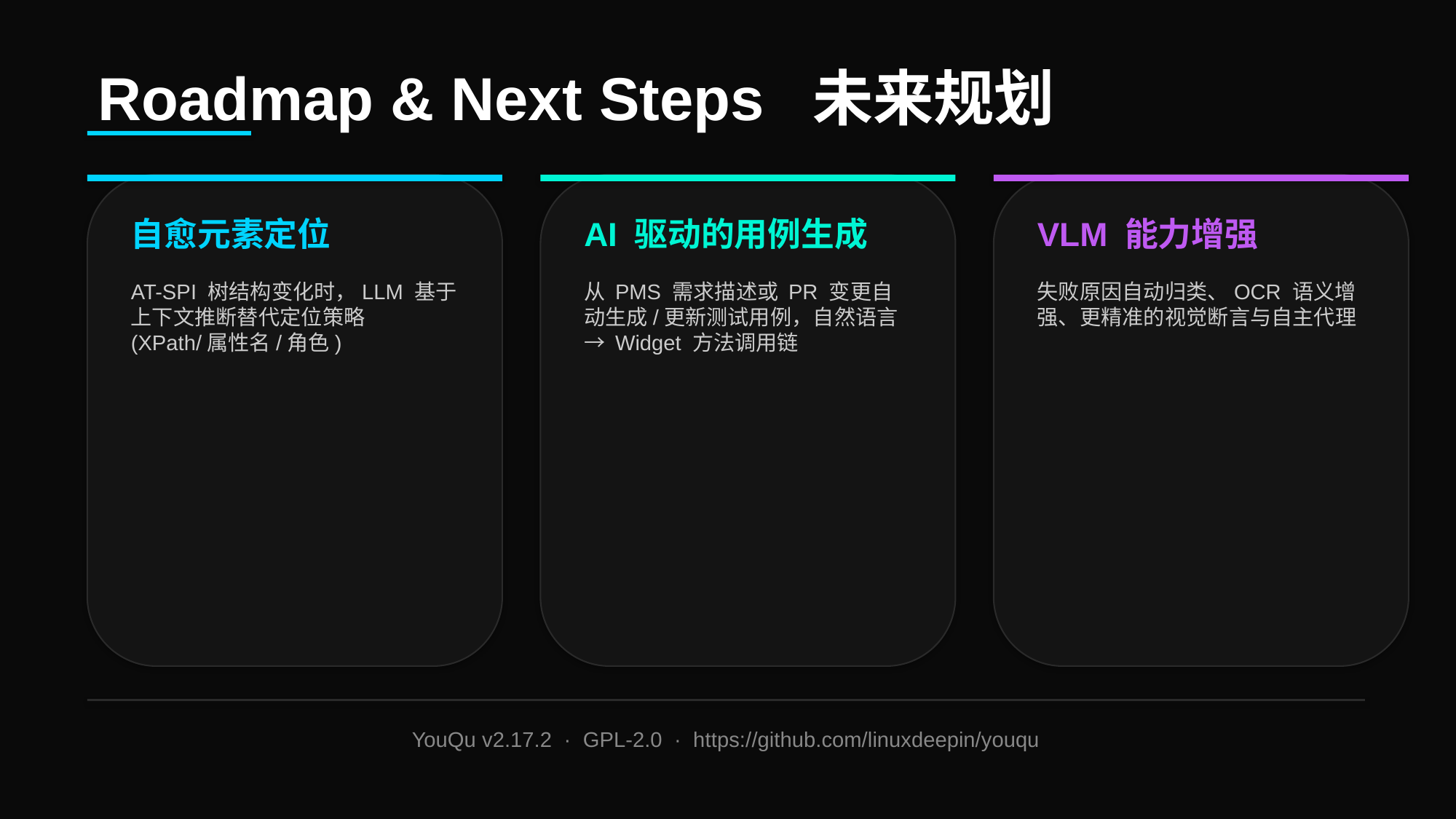

Roadmap & Next Steps  未来规划

自愈元素定位
AI 驱动的用例生成
VLM 能力增强
AT-SPI 树结构变化时，LLM 基于上下文推断替代定位策略 (XPath/属性名/角色)
从 PMS 需求描述或 PR 变更自动生成/更新测试用例，自然语言 → Widget 方法调用链
失败原因自动归类、OCR 语义增强、更精准的视觉断言与自主代理

YouQu v2.17.2  ·  GPL-2.0  ·  https://github.com/linuxdeepin/youqu